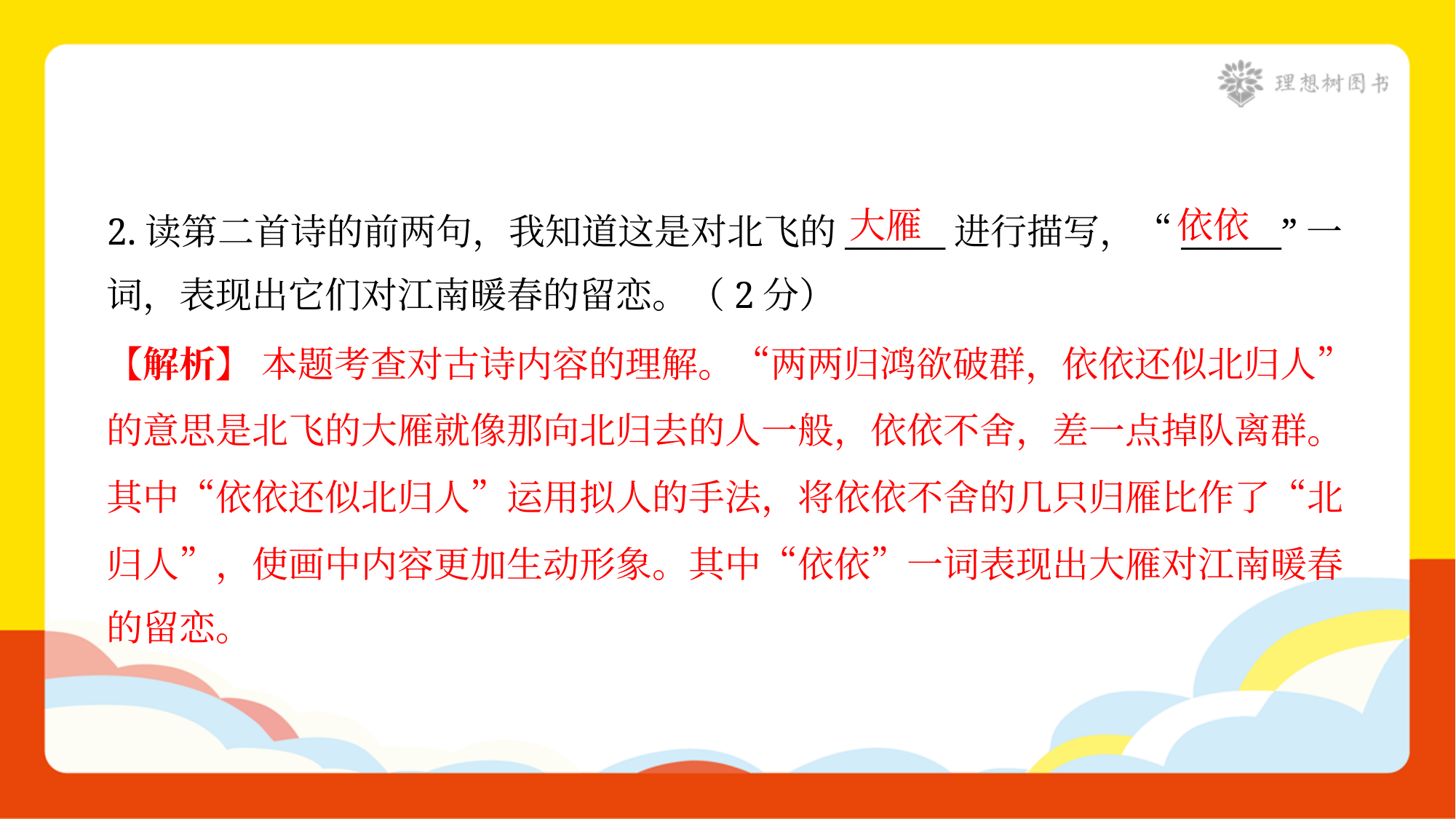

大雁
依依
2.读第二首诗的前两句，我知道这是对北飞的______进行描写，“______”一
词，表现出它们对江南暖春的留恋。（2分）
【解析】 本题考查对古诗内容的理解。“两两归鸿欲破群，依依还似北归人”
的意思是北飞的大雁就像那向北归去的人一般，依依不舍，差一点掉队离群。
其中“依依还似北归人”运用拟人的手法，将依依不舍的几只归雁比作了“北
归人”，使画中内容更加生动形象。其中“依依”一词表现出大雁对江南暖春
的留恋。